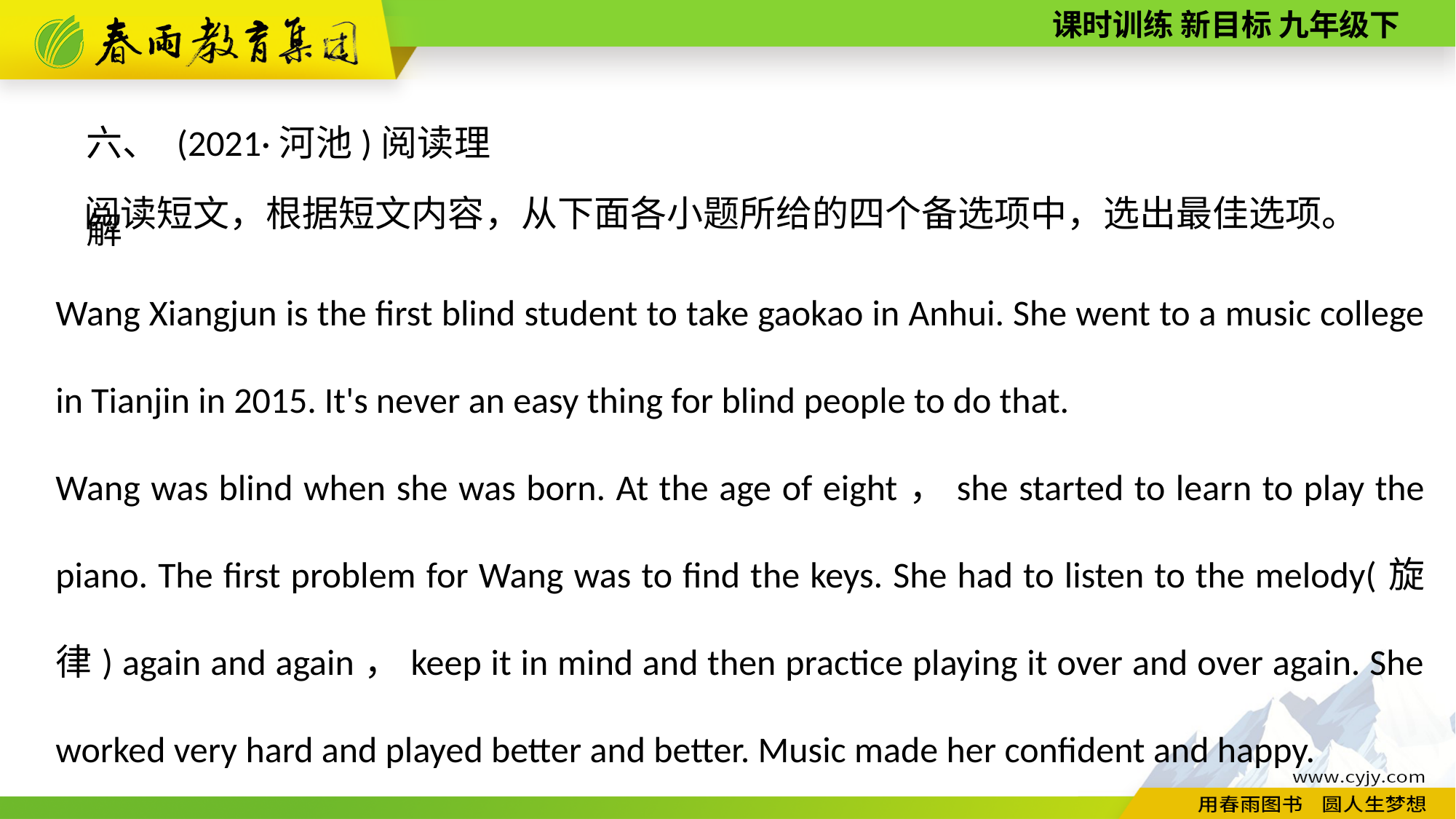

六、 (2021·河池)阅读理解
阅读短文，根据短文内容，从下面各小题所给的四个备选项中，选出最佳选项。
Wang Xiangjun is the first blind student to take gaokao in Anhui. She went to a music college in Tianjin in 2015. It's never an easy thing for blind people to do that.
Wang was blind when she was born. At the age of eight，she started to learn to play the piano. The first problem for Wang was to find the keys. She had to listen to the melody(旋律) again and again，keep it in mind and then practice playing it over and over again. She worked very hard and played better and better. Music made her confident and happy.